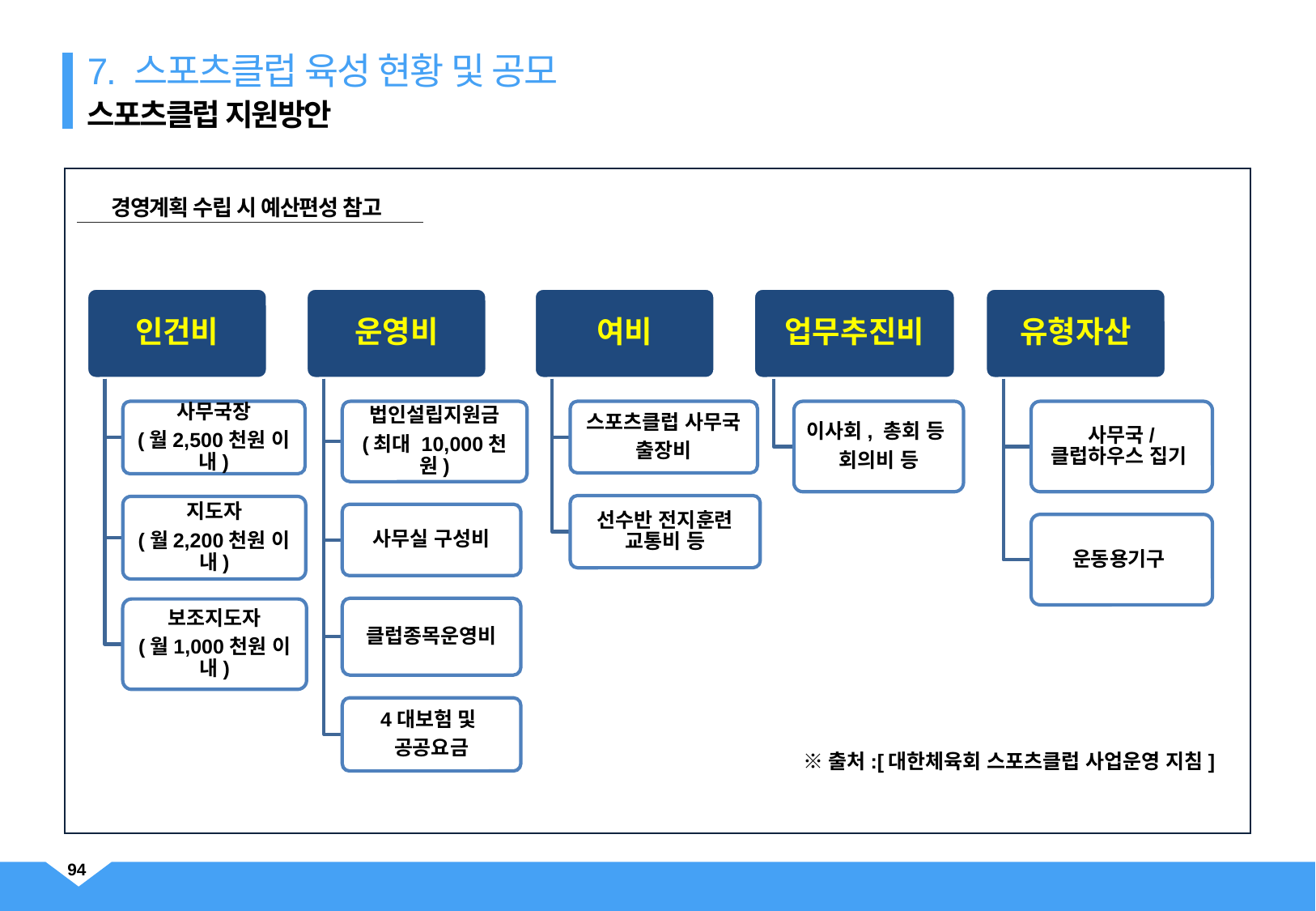

스포츠클럽 지원방안
7. 스포츠클럽 육성 현황 및 공모

경영계획 수립 시 예산편성 참고
인건비
사무국장
(월2,500천원 이내)
지도자
(월2,200천원 이내)
보조지도자
(월1,000천원 이내)
운영비
법인설립지원금
(최대 10,000천원)
사무실 구성비
클럽종목운영비
4대보험 및
공공요금
여비
스포츠클럽 사무국
출장비
선수반 전지훈련 교통비 등
업무추진비
이사회, 총회 등
회의비 등
유형자산
사무국/
클럽하우스 집기
운동용기구
※출처:[대한체육회 스포츠클럽 사업운영 지침]